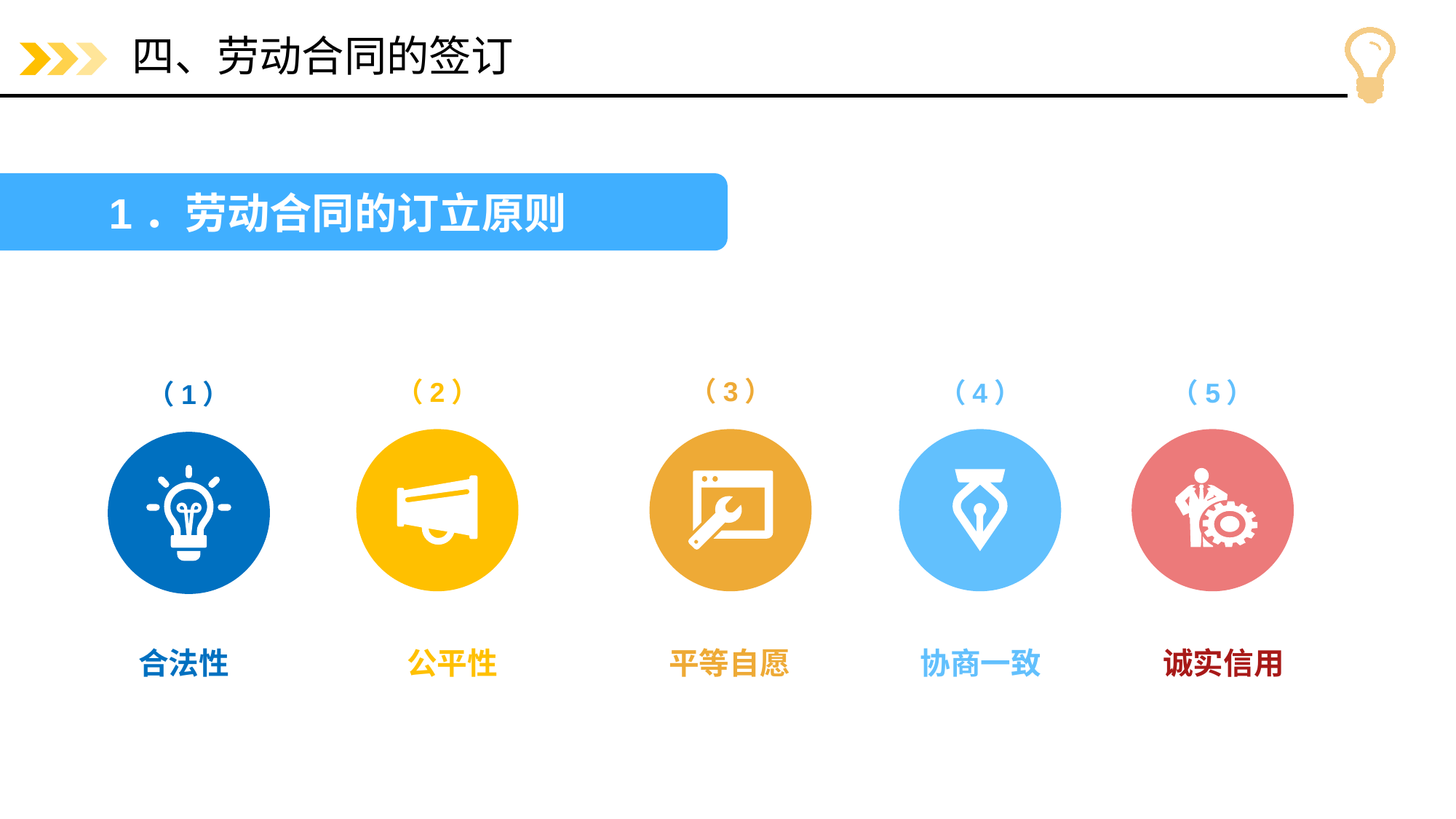

18
# 四、劳动合同的签订
1．劳动合同的订立原则
（3）
（2）
（4）
（5）
（1）

诚实信用
合法性
公平性
平等自愿
协商一致